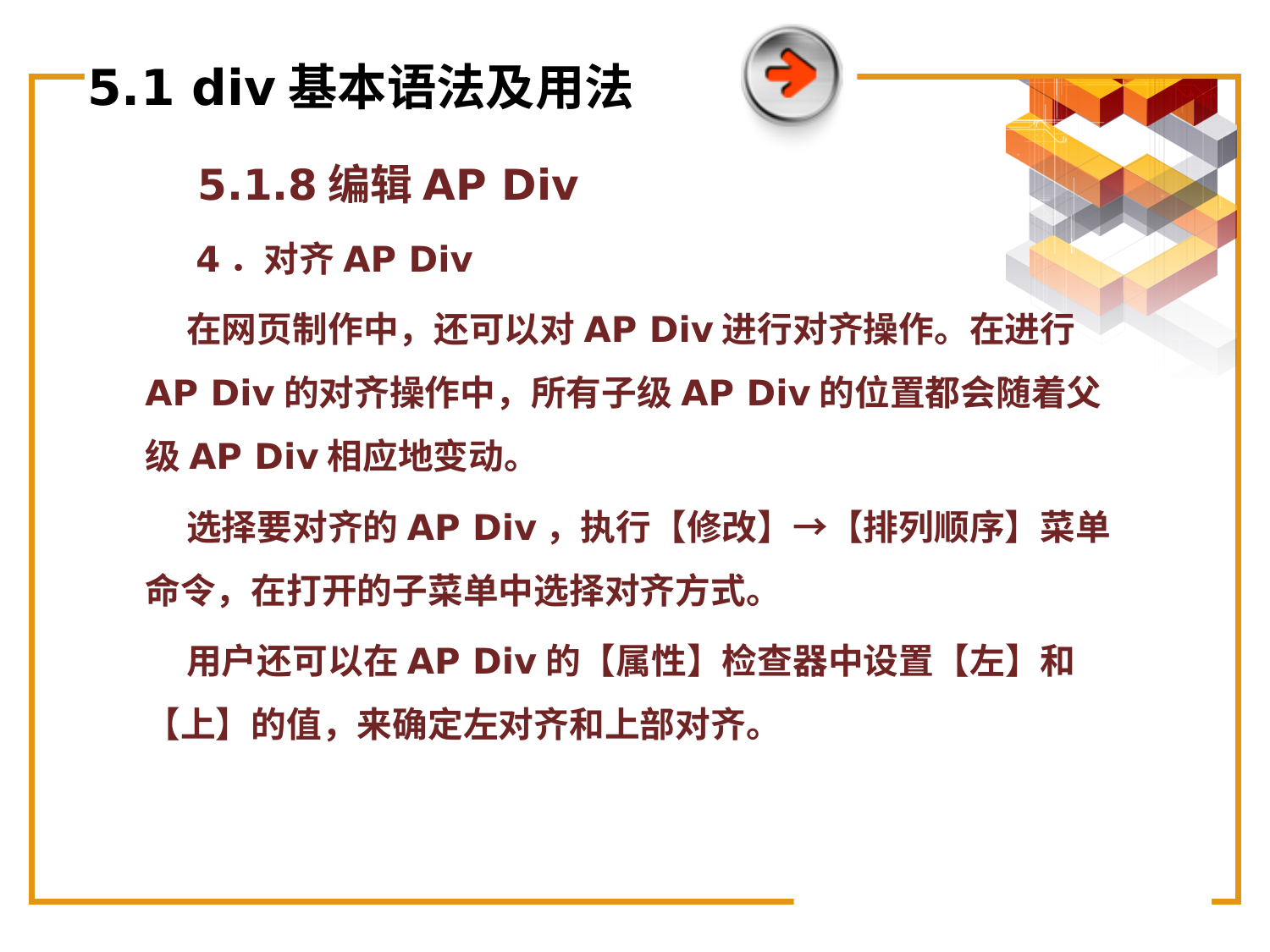

# 5.1 div基本语法及用法
5.1.8编辑AP Div
        4．对齐AP Div
          在网页制作中，还可以对AP Div进行对齐操作。在进行AP Div的对齐操作中，所有子级AP Div的位置都会随着父级AP Div相应地变动。
          选择要对齐的AP Div，执行【修改】→【排列顺序】菜单命令，在打开的子菜单中选择对齐方式。
          用户还可以在AP Div的【属性】检查器中设置【左】和【上】的值，来确定左对齐和上部对齐。